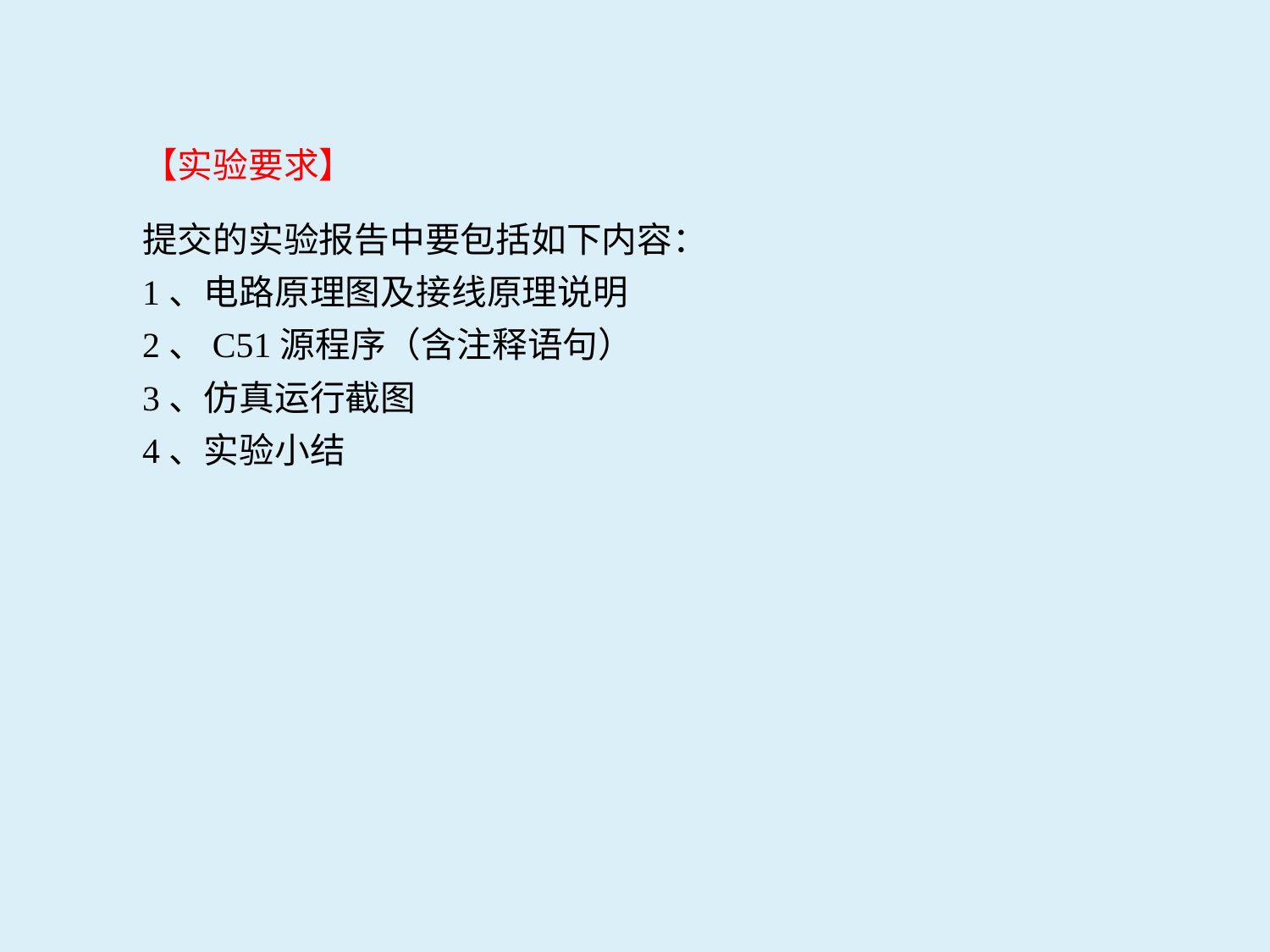

【实验要求】
提交的实验报告中要包括如下内容：
1、电路原理图及接线原理说明
2、C51源程序（含注释语句）
3、仿真运行截图
4、实验小结